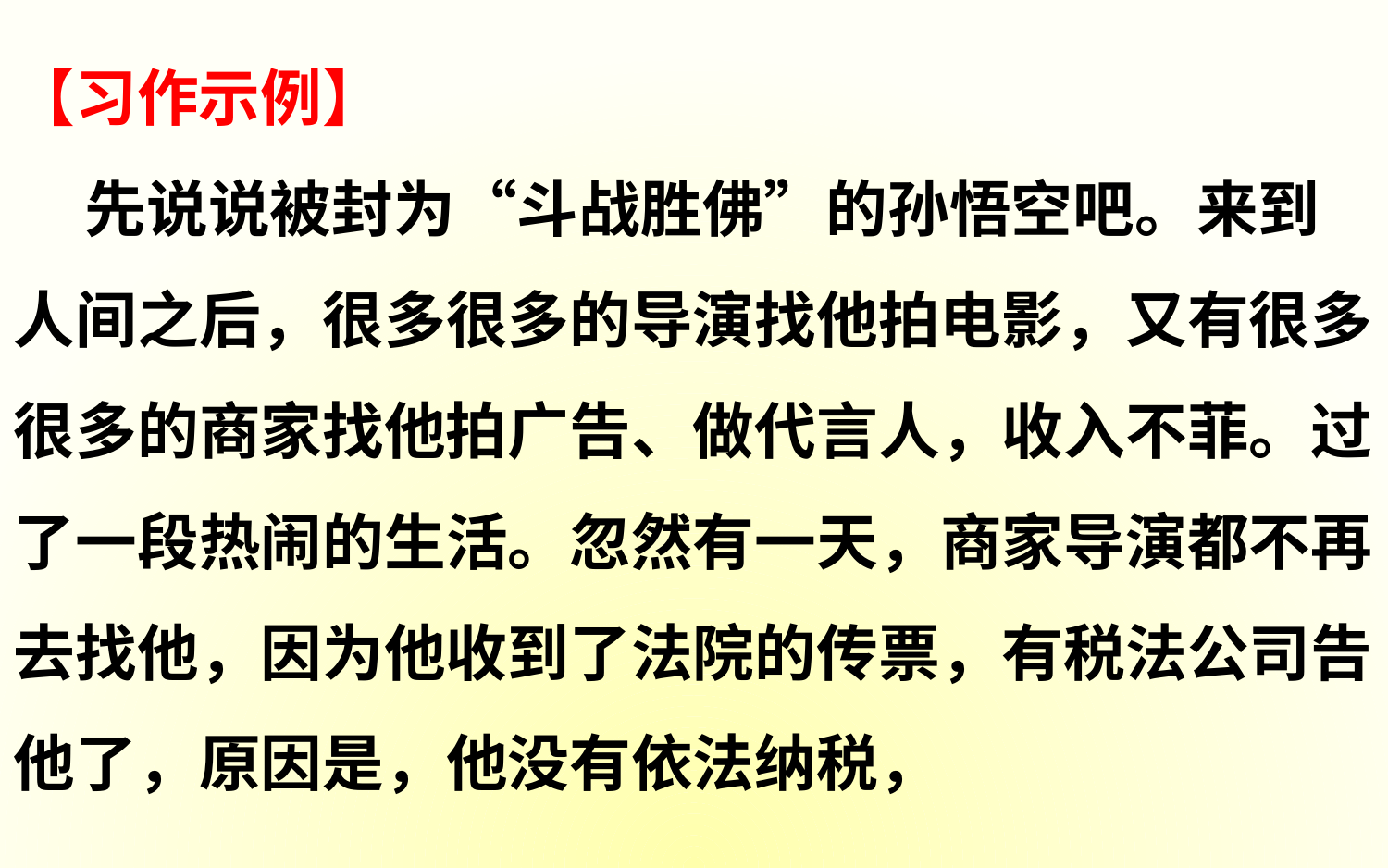

【习作示例】
    先说说被封为“斗战胜佛”的孙悟空吧。来到人间之后，很多很多的导演找他拍电影，又有很多很多的商家找他拍广告、做代言人，收入不菲。过了一段热闹的生活。忽然有一天，商家导演都不再去找他，因为他收到了法院的传票，有税法公司告他了，原因是，他没有依法纳税，